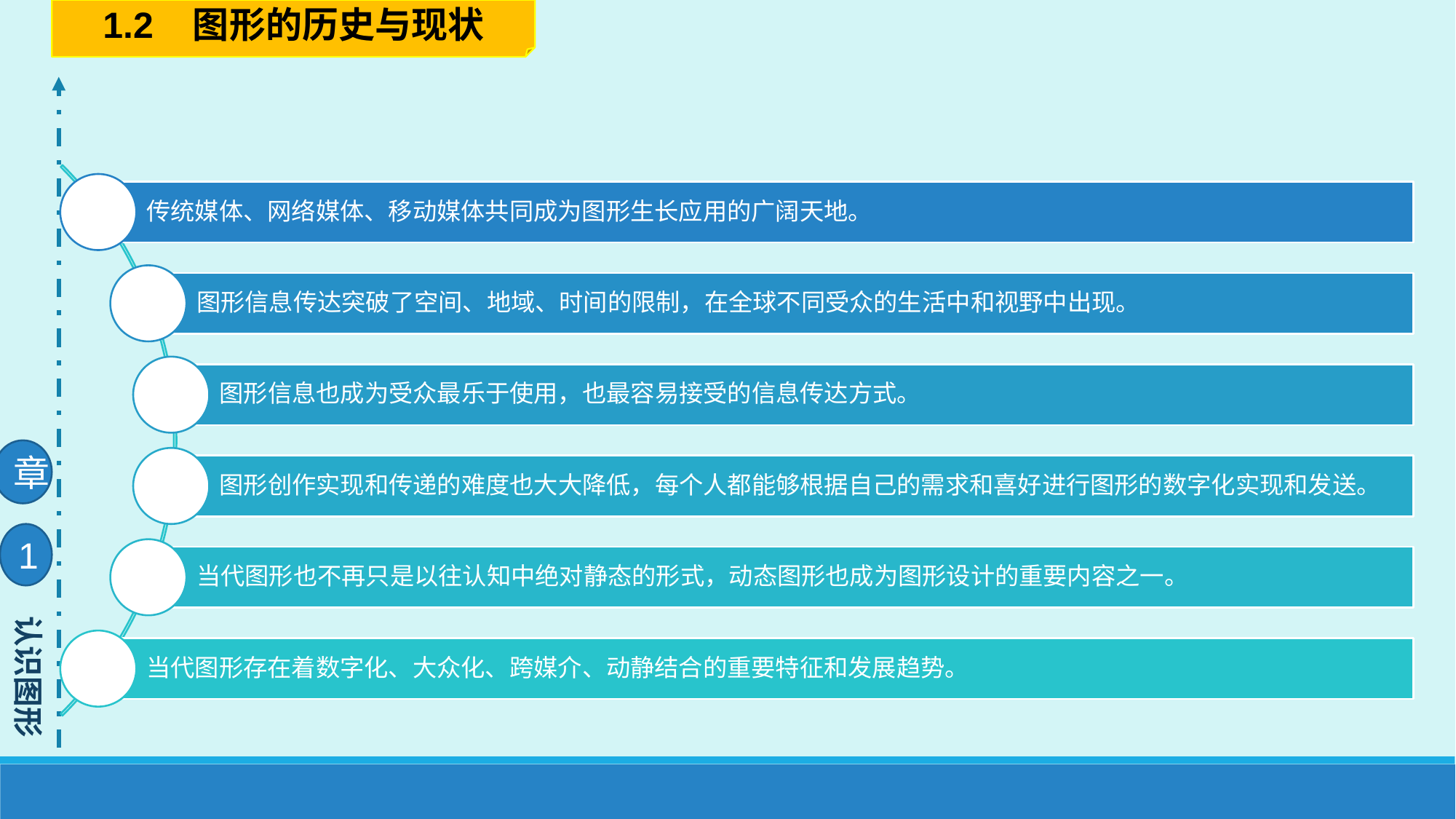

1.2   图形的历史与现状
传统媒体、网络媒体、移动媒体共同成为图形生长应用的广阔天地。
图形信息传达突破了空间、地域、时间的限制，在全球不同受众的生活中和视野中出现。
图形信息也成为受众最乐于使用，也最容易接受的信息传达方式。
图形创作实现和传递的难度也大大降低，每个人都能够根据自己的需求和喜好进行图形的数字化实现和发送。
当代图形也不再只是以往认知中绝对静态的形式，动态图形也成为图形设计的重要内容之一。
当代图形存在着数字化、大众化、跨媒介、动静结合的重要特征和发展趋势。
章
1
认识图形